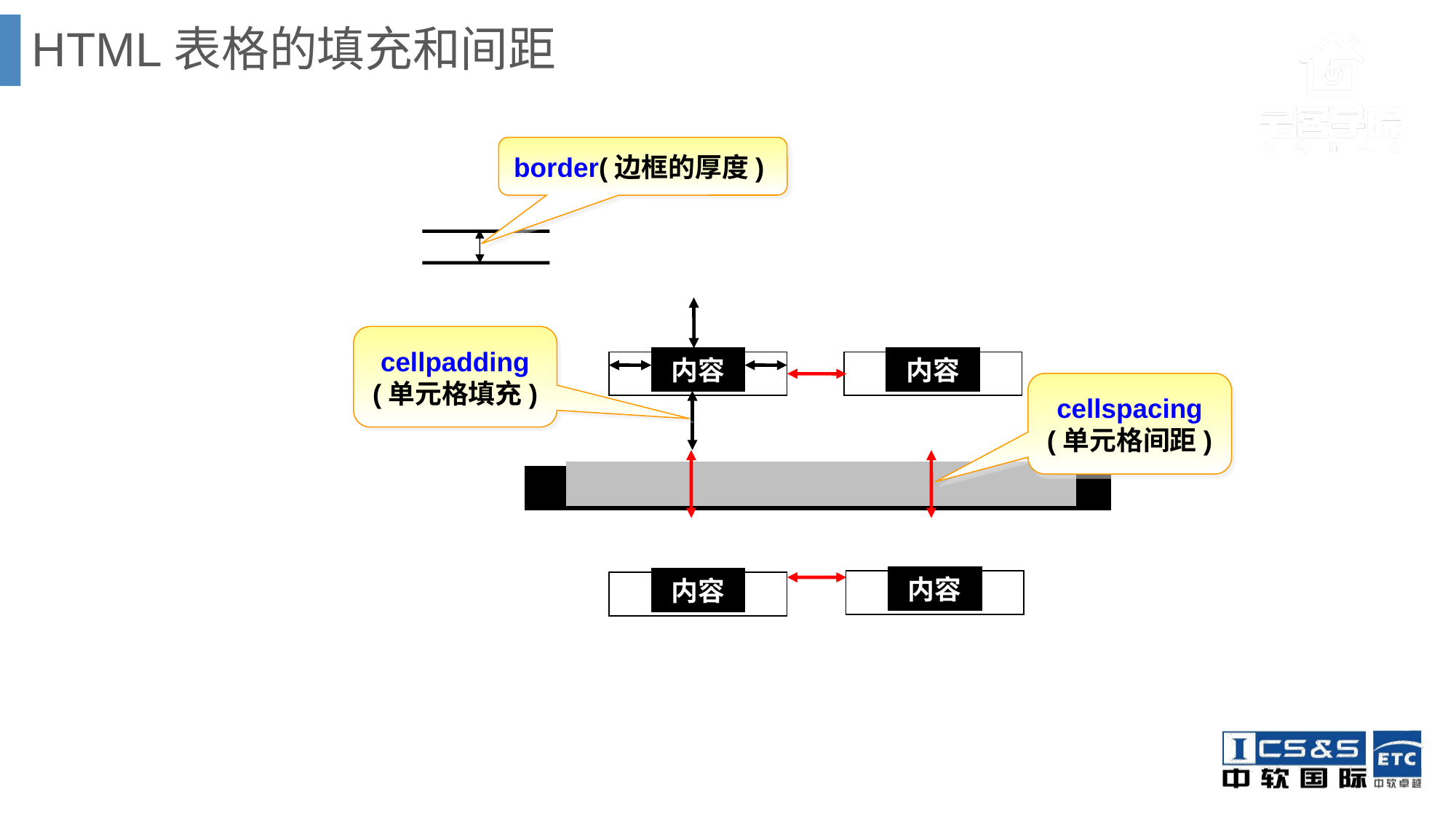

# HTML表格的填充和间距
border(边框的厚度)

内容

内容

内容

内容

cellpadding
(单元格填充)
cellspacing
(单元格间距)